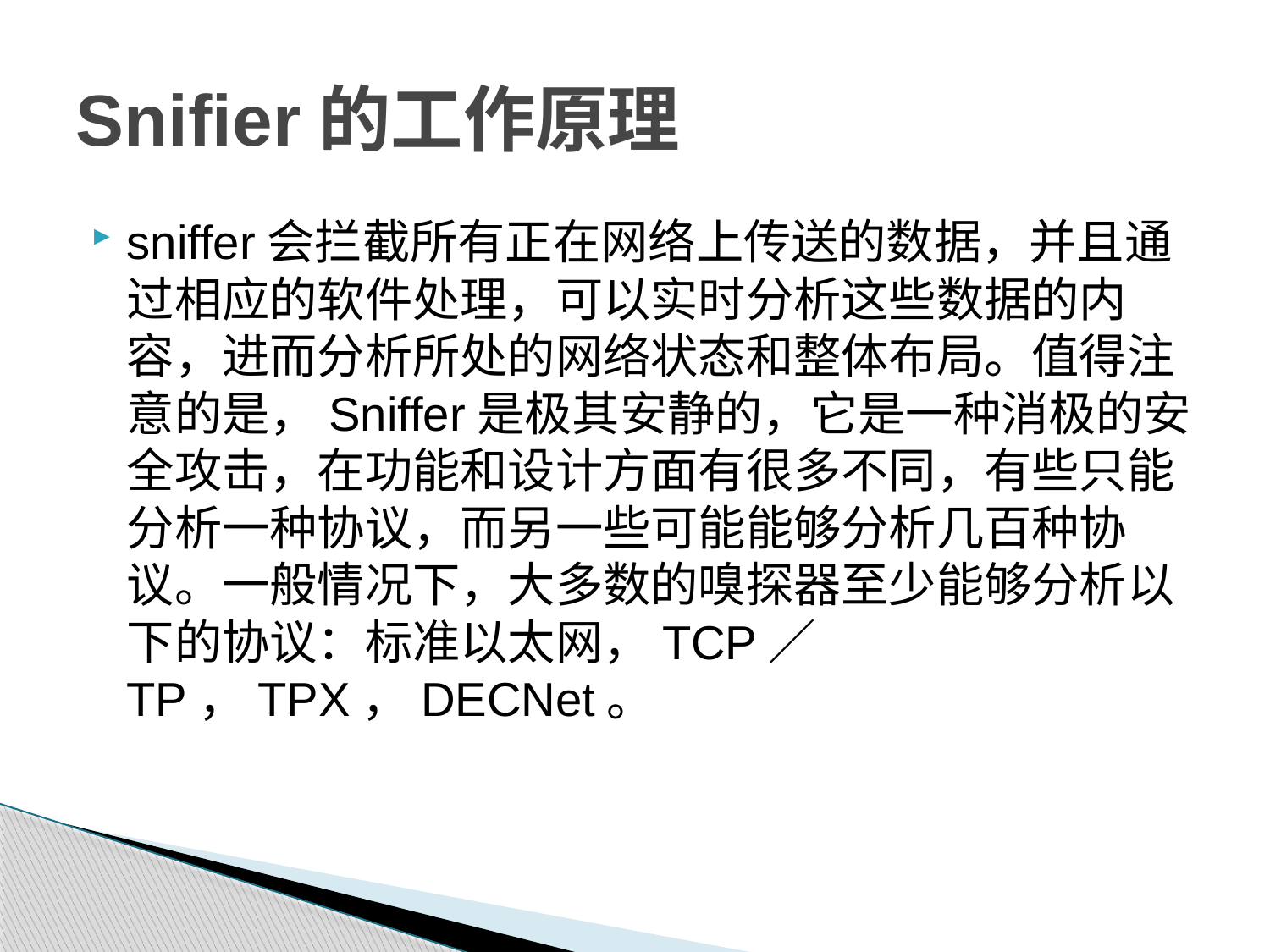

# Snifier的工作原理
sniffer会拦截所有正在网络上传送的数据，并且通过相应的软件处理，可以实时分析这些数据的内容，进而分析所处的网络状态和整体布局。值得注意的是，Sniffer是极其安静的，它是一种消极的安全攻击，在功能和设计方面有很多不同，有些只能分析一种协议，而另一些可能能够分析几百种协议。一般情况下，大多数的嗅探器至少能够分析以下的协议：标准以太网，TCP／TP，TPX，DECNet。